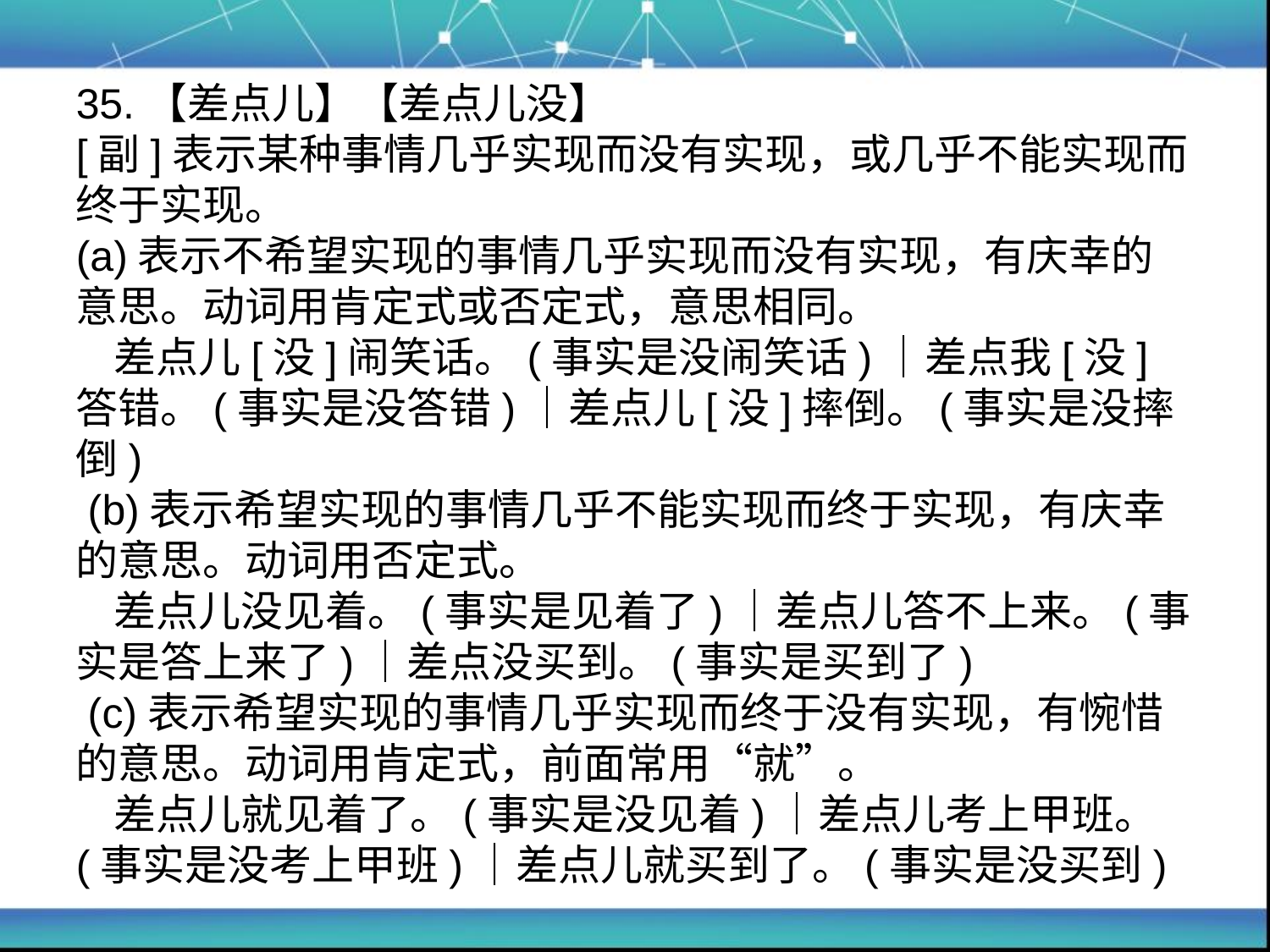

# 35.【差点儿】【差点儿没】 [副]表示某种事情几乎实现而没有实现，或几乎不能实现而终于实现。 (a)表示不希望实现的事情几乎实现而没有实现，有庆幸的意思。动词用肯定式或否定式，意思相同。 差点儿[没]闹笑话。(事实是没闹笑话)｜差点我[没]答错。(事实是没答错)｜差点儿[没]摔倒。(事实是没摔倒) (b)表示希望实现的事情几乎不能实现而终于实现，有庆幸的意思。动词用否定式。 差点儿没见着。(事实是见着了)｜差点儿答不上来。(事实是答上来了)｜差点没买到。(事实是买到了) (c)表示希望实现的事情几乎实现而终于没有实现，有惋惜的意思。动词用肯定式，前面常用“就”。 差点儿就见着了。(事实是没见着)｜差点儿考上甲班。(事实是没考上甲班)｜差点儿就买到了。(事实是没买到)